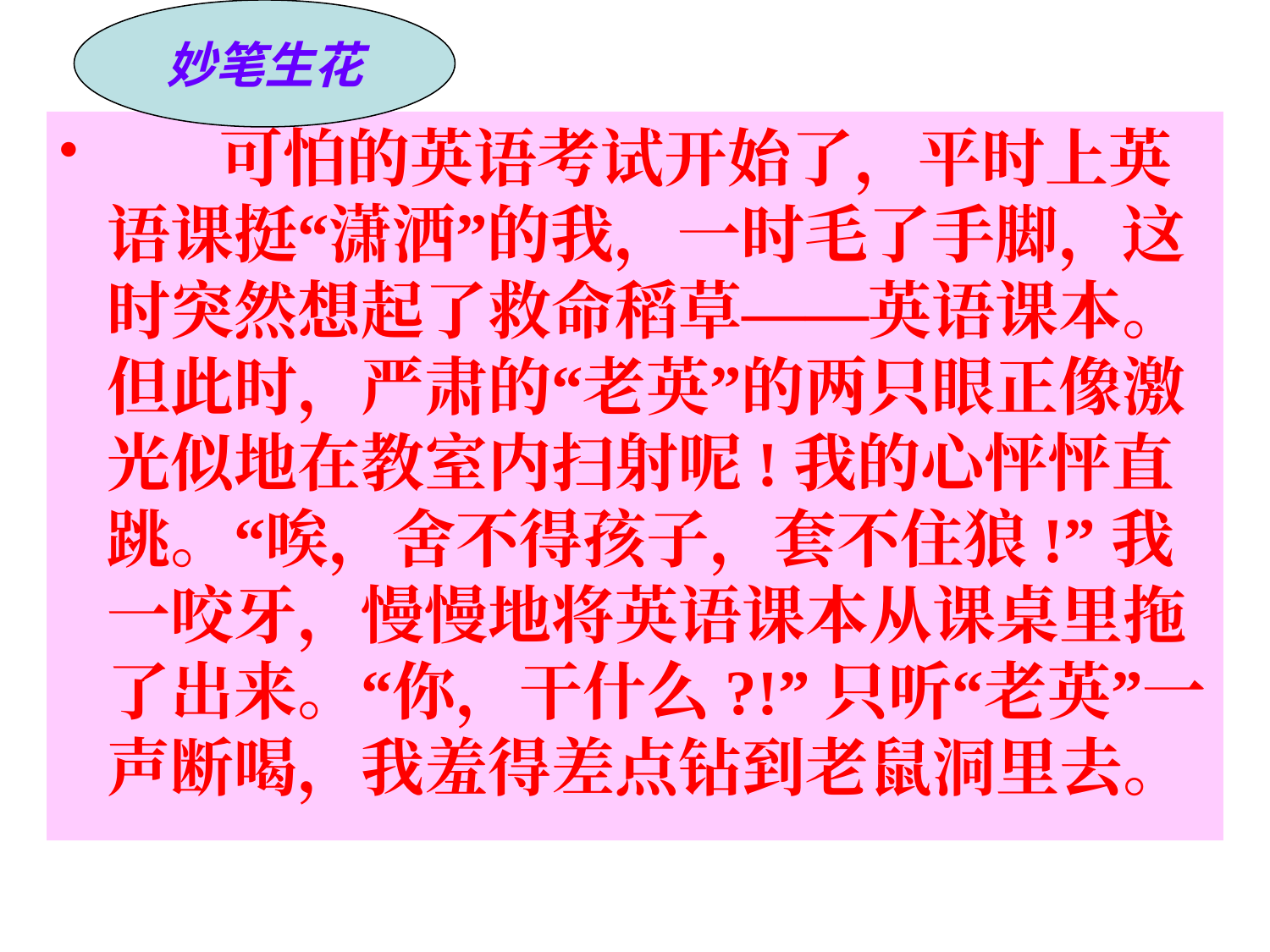

妙笔生花
       可怕的英语考试开始了，平时上英语课挺“潇洒”的我，一时毛了手脚，这时突然想起了救命稻草——英语课本。但此时，严肃的“老英”的两只眼正像激光似地在教室内扫射呢!我的心怦怦直跳。“唉，舍不得孩子，套不住狼!”我一咬牙，慢慢地将英语课本从课桌里拖了出来。“你，干什么?!”只听“老英”一声断喝，我羞得差点钻到老鼠洞里去。
#